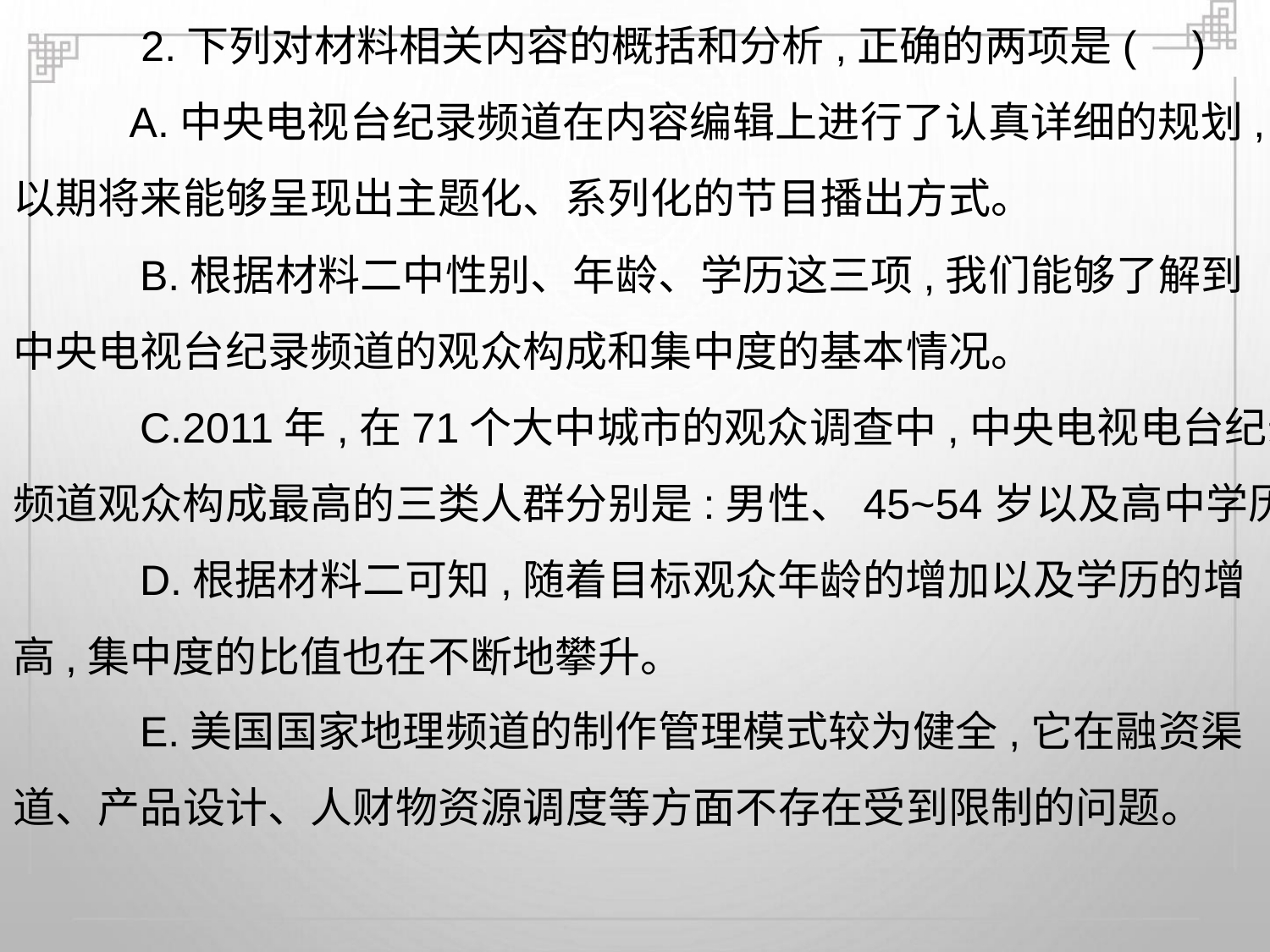

2.下列对材料相关内容的概括和分析,正确的两项是( )
A.中央电视台纪录频道在内容编辑上进行了认真详细的规划,
以期将来能够呈现出主题化、系列化的节目播出方式。
B.根据材料二中性别、年龄、学历这三项,我们能够了解到
中央电视台纪录频道的观众构成和集中度的基本情况。
C.2011年,在71个大中城市的观众调查中,中央电视电台纪录
频道观众构成最高的三类人群分别是:男性、45~54岁以及高中学历。
D.根据材料二可知,随着目标观众年龄的增加以及学历的增
高,集中度的比值也在不断地攀升。
E.美国国家地理频道的制作管理模式较为健全,它在融资渠
道、产品设计、人财物资源调度等方面不存在受到限制的问题。